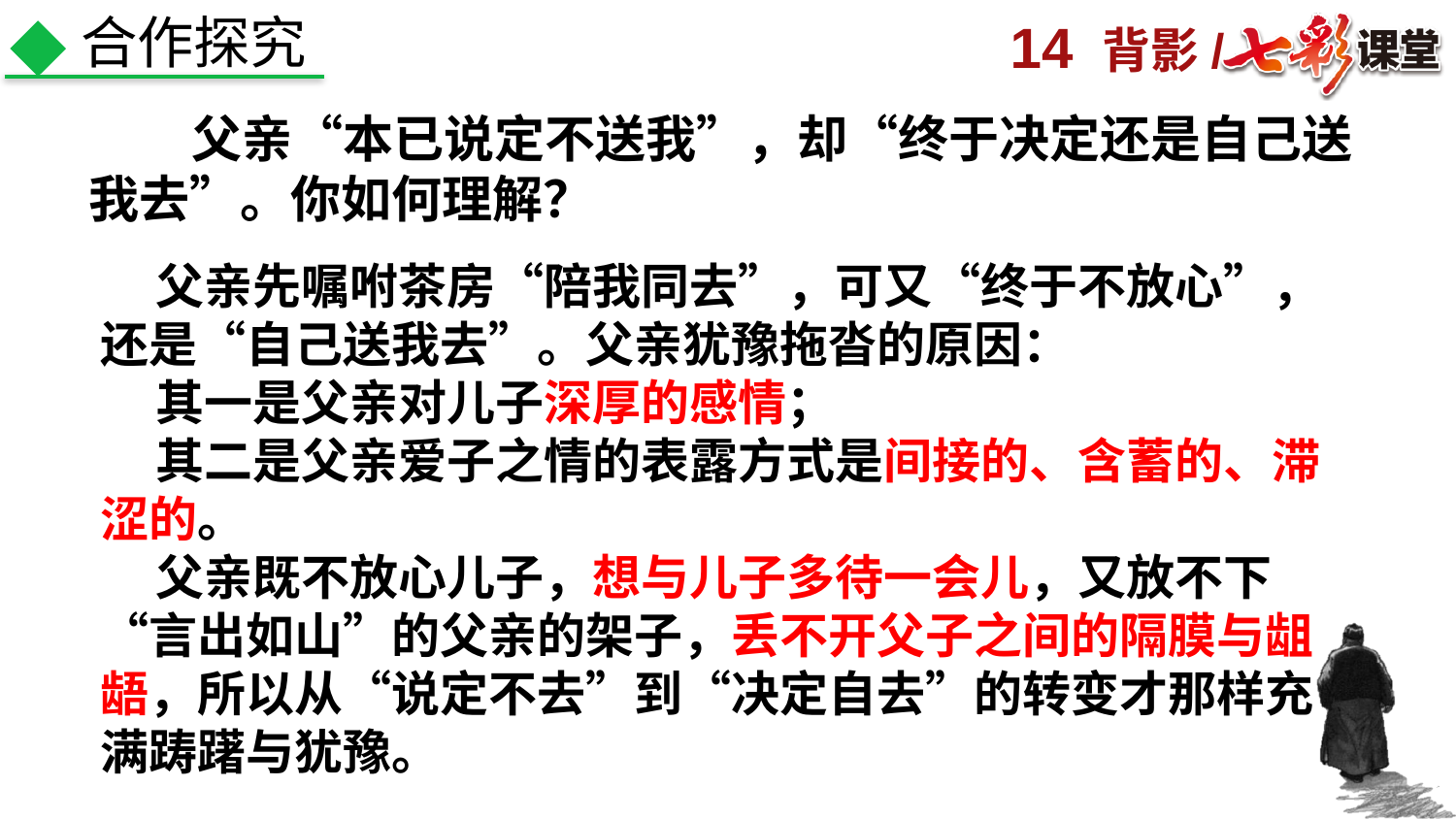

合作探究

        父亲“本已说定不送我”，却“终于决定还是自己送我去”。你如何理解？
    父亲先嘱咐茶房“陪我同去”，可又“终于不放心”，还是“自己送我去”。父亲犹豫拖沓的原因：
    其一是父亲对儿子深厚的感情；
    其二是父亲爱子之情的表露方式是间接的、含蓄的、滞涩的。
    父亲既不放心儿子，想与儿子多待一会儿，又放不下“言出如山”的父亲的架子，丢不开父子之间的隔膜与龃龉，所以从“说定不去”到“决定自去”的转变才那样充满踌躇与犹豫。